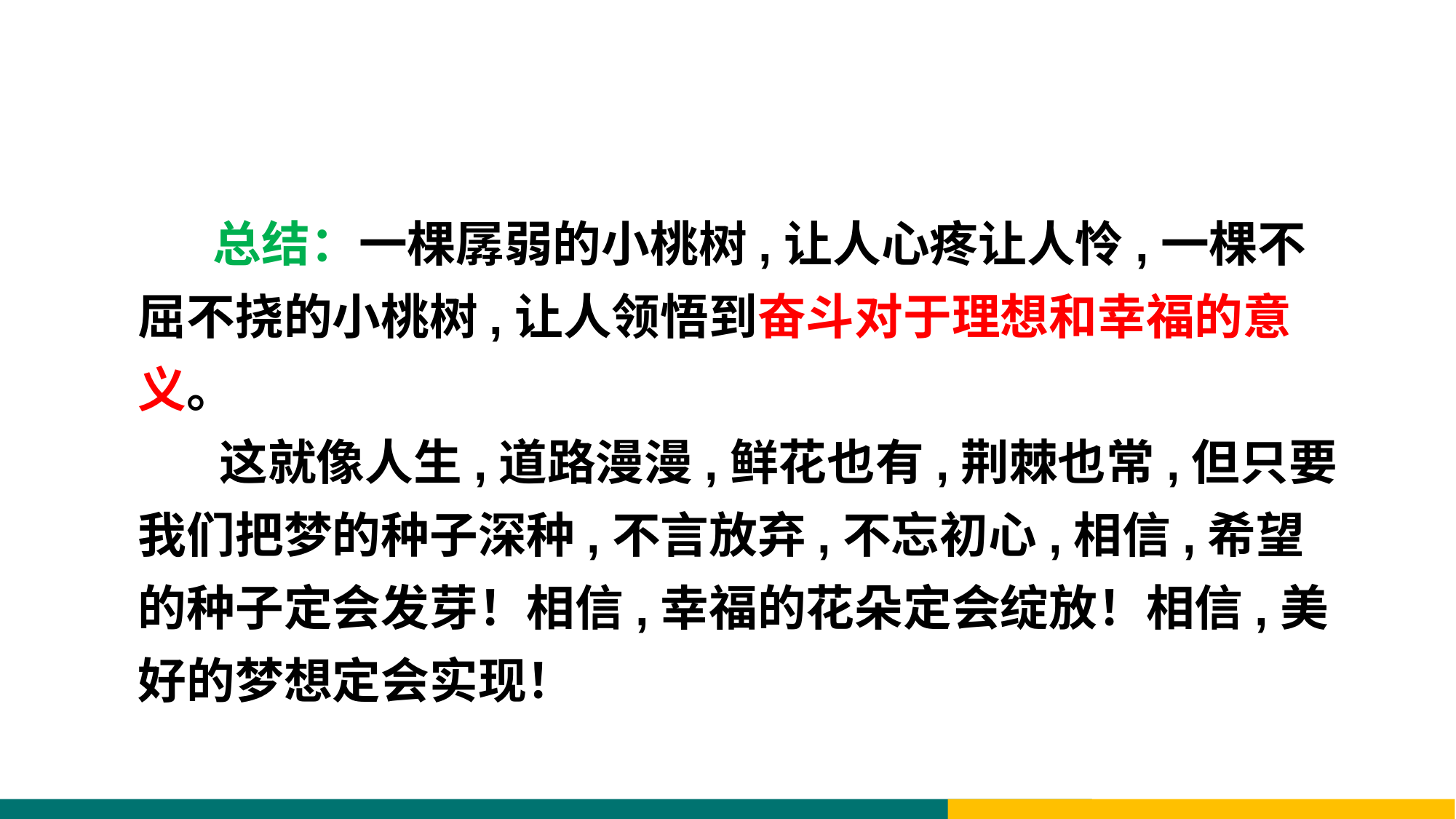

总结：一棵孱弱的小桃树,让人心疼让人怜,一棵不屈不挠的小桃树,让人领悟到奋斗对于理想和幸福的意义。
   这就像人生,道路漫漫,鲜花也有,荆棘也常,但只要我们把梦的种子深种,不言放弃,不忘初心,相信,希望的种子定会发芽！相信,幸福的花朵定会绽放！相信,美好的梦想定会实现！